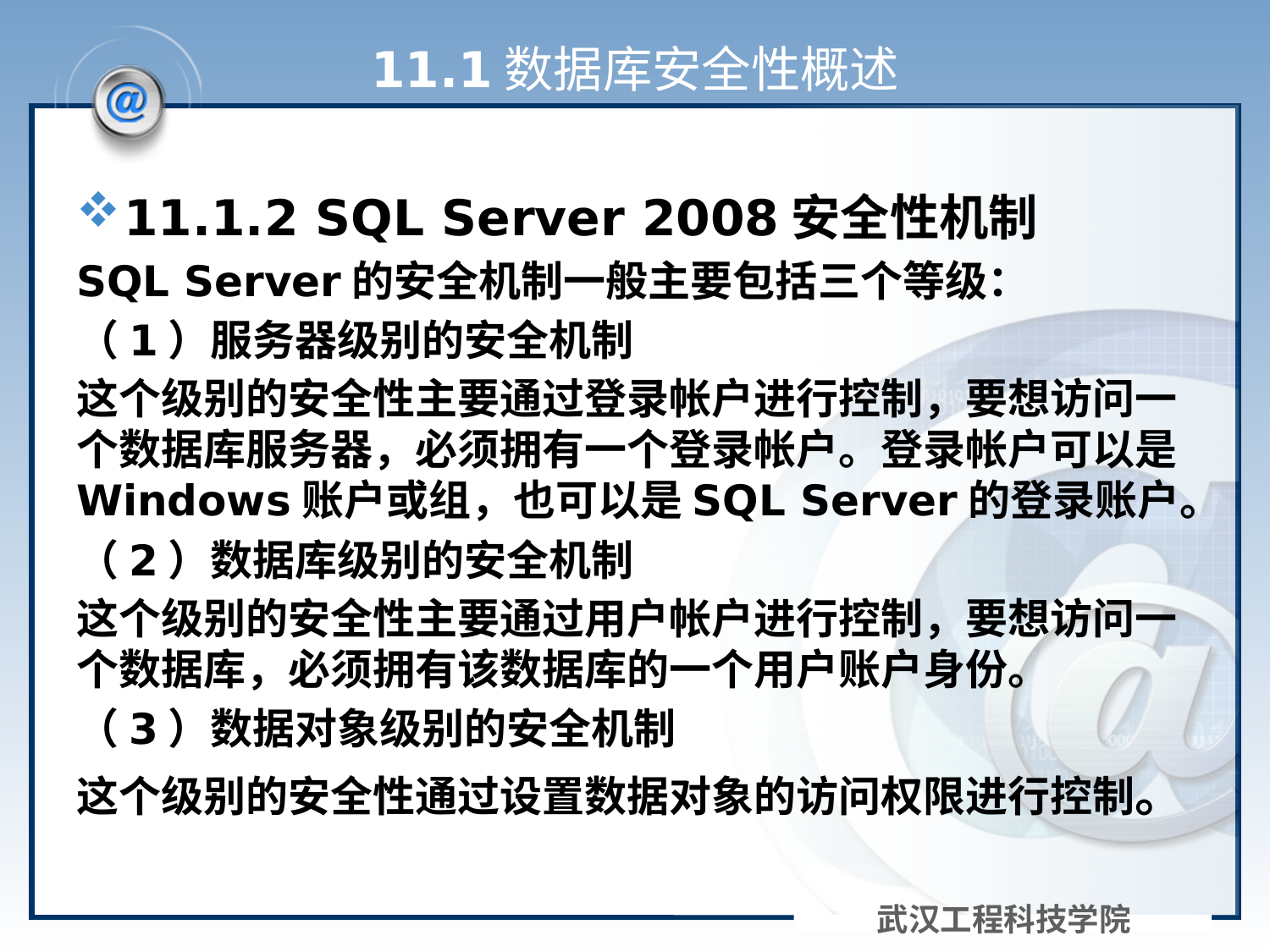

# 11.1数据库安全性概述
11.1.2 SQL Server 2008安全性机制
SQL Server的安全机制一般主要包括三个等级：
（1）服务器级别的安全机制
这个级别的安全性主要通过登录帐户进行控制，要想访问一个数据库服务器，必须拥有一个登录帐户。登录帐户可以是Windows账户或组，也可以是SQL Server的登录账户。
（2）数据库级别的安全机制
这个级别的安全性主要通过用户帐户进行控制，要想访问一个数据库，必须拥有该数据库的一个用户账户身份。
（3）数据对象级别的安全机制
这个级别的安全性通过设置数据对象的访问权限进行控制。

武汉工程科技学院